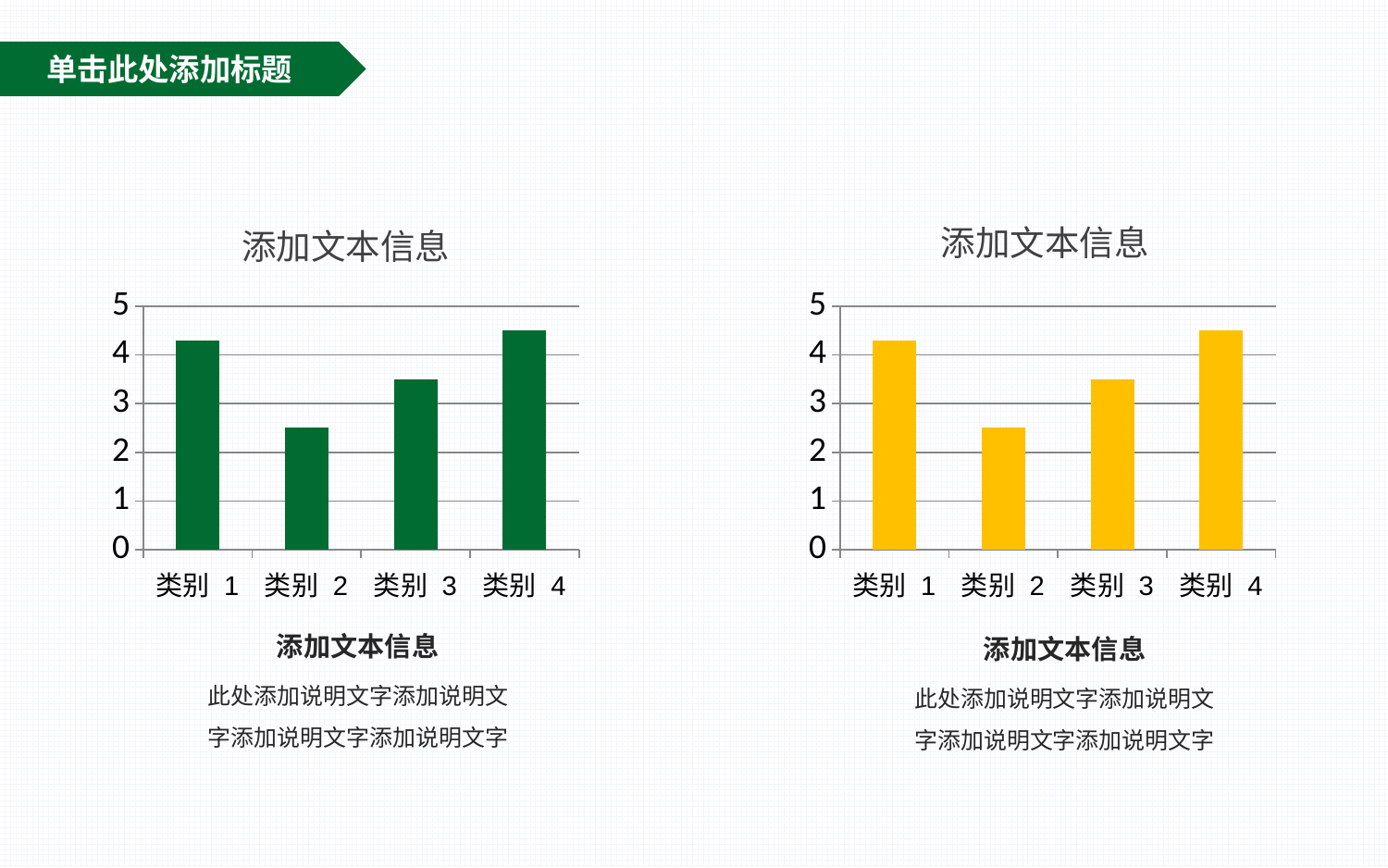

单击此处添加标题

### Chart: 添加文本信息

| Category | 系列 1 |
|---|---|
| 类别 1 | 4.3 |
| 类别 2 | 2.5 |
| 类别 3 | 3.5 |
| 类别 4 | 4.5 |

### Chart: 添加文本信息

| Category | 系列 1 |
|---|---|
| 类别 1 | 4.3 |
| 类别 2 | 2.5 |
| 类别 3 | 3.5 |
| 类别 4 | 4.5 |
添加文本信息
此处添加说明文字添加说明文字添加说明文字添加说明文字
添加文本信息
此处添加说明文字添加说明文字添加说明文字添加说明文字